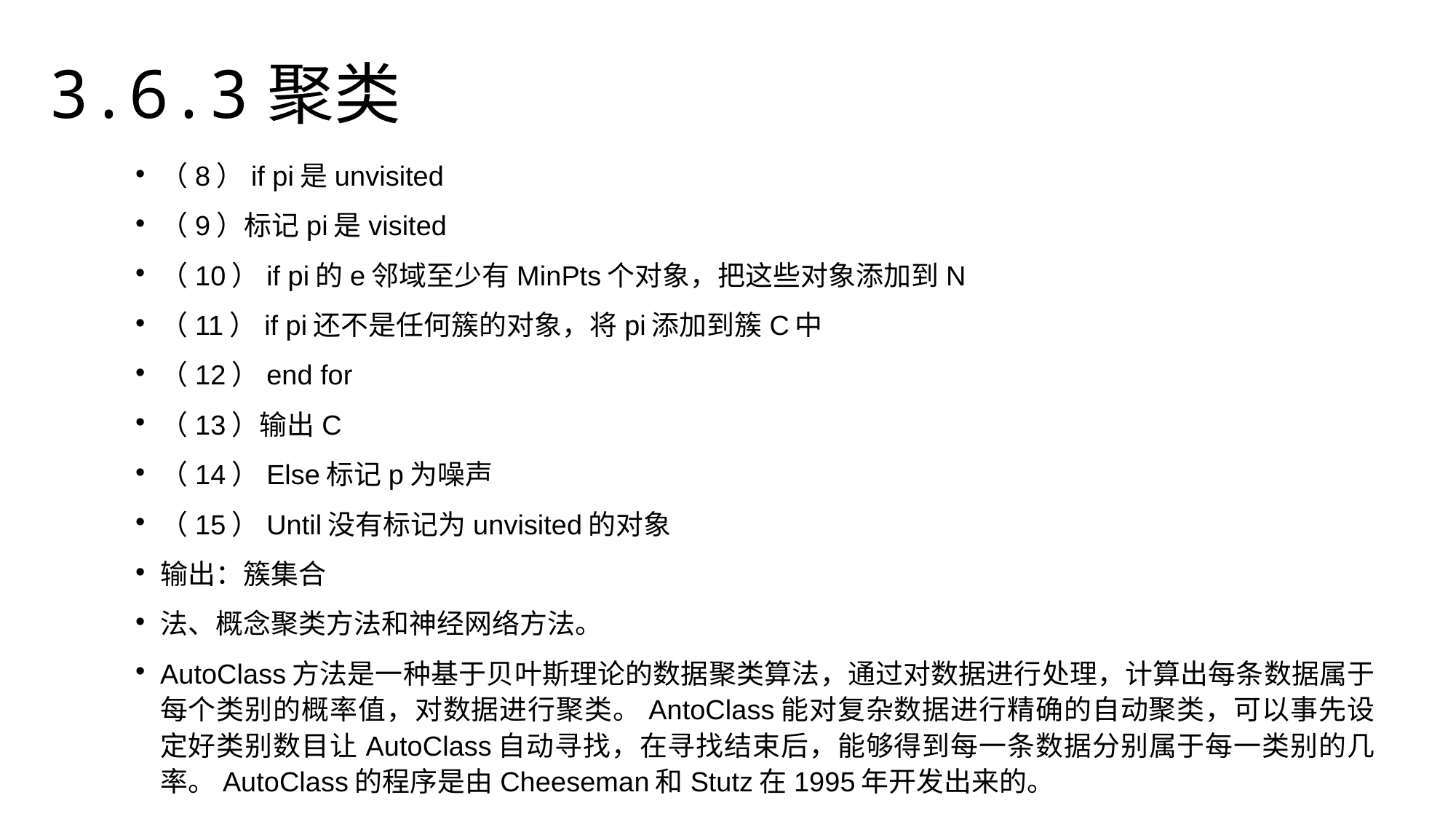

3.6.3聚类
（8）if pi是unvisited
（9）标记pi是visited
（10）if pi的e邻域至少有MinPts个对象，把这些对象添加到N
（11）if pi还不是任何簇的对象，将pi添加到簇C中
（12）end for
（13）输出C
（14）Else标记p为噪声
（15）Until没有标记为unvisited的对象
输出：簇集合
法、概念聚类方法和神经网络方法。
AutoClass方法是一种基于贝叶斯理论的数据聚类算法，通过对数据进行处理，计算出每条数据属于每个类别的概率值，对数据进行聚类。AntoClass能对复杂数据进行精确的自动聚类，可以事先设定好类别数目让AutoClass自动寻找，在寻找结束后，能够得到每一条数据分别属于每一类别的几率。AutoClass的程序是由Cheeseman和Stutz在1995年开发出来的。